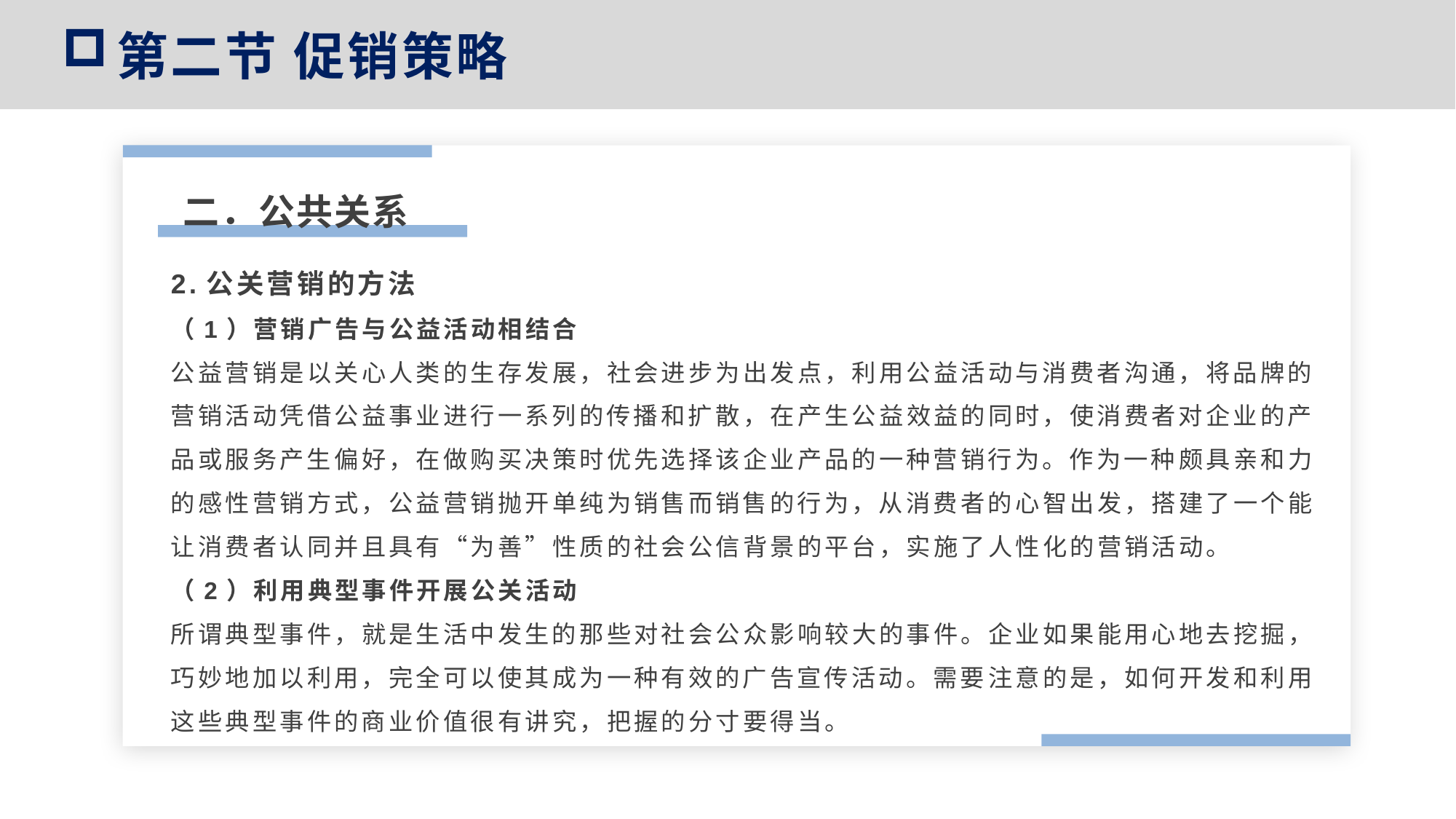

第二节 促销策略

二．公共关系
2.公关营销的方法
（1）营销广告与公益活动相结合
公益营销是以关心人类的生存发展，社会进步为出发点，利用公益活动与消费者沟通，将品牌的营销活动凭借公益事业进行一系列的传播和扩散，在产生公益效益的同时，使消费者对企业的产品或服务产生偏好，在做购买决策时优先选择该企业产品的一种营销行为。作为一种颇具亲和力的感性营销方式，公益营销抛开单纯为销售而销售的行为，从消费者的心智出发，搭建了一个能让消费者认同并且具有“为善”性质的社会公信背景的平台，实施了人性化的营销活动。
（2）利用典型事件开展公关活动
所谓典型事件，就是生活中发生的那些对社会公众影响较大的事件。企业如果能用心地去挖掘，巧妙地加以利用，完全可以使其成为一种有效的广告宣传活动。需要注意的是，如何开发和利用这些典型事件的商业价值很有讲究，把握的分寸要得当。